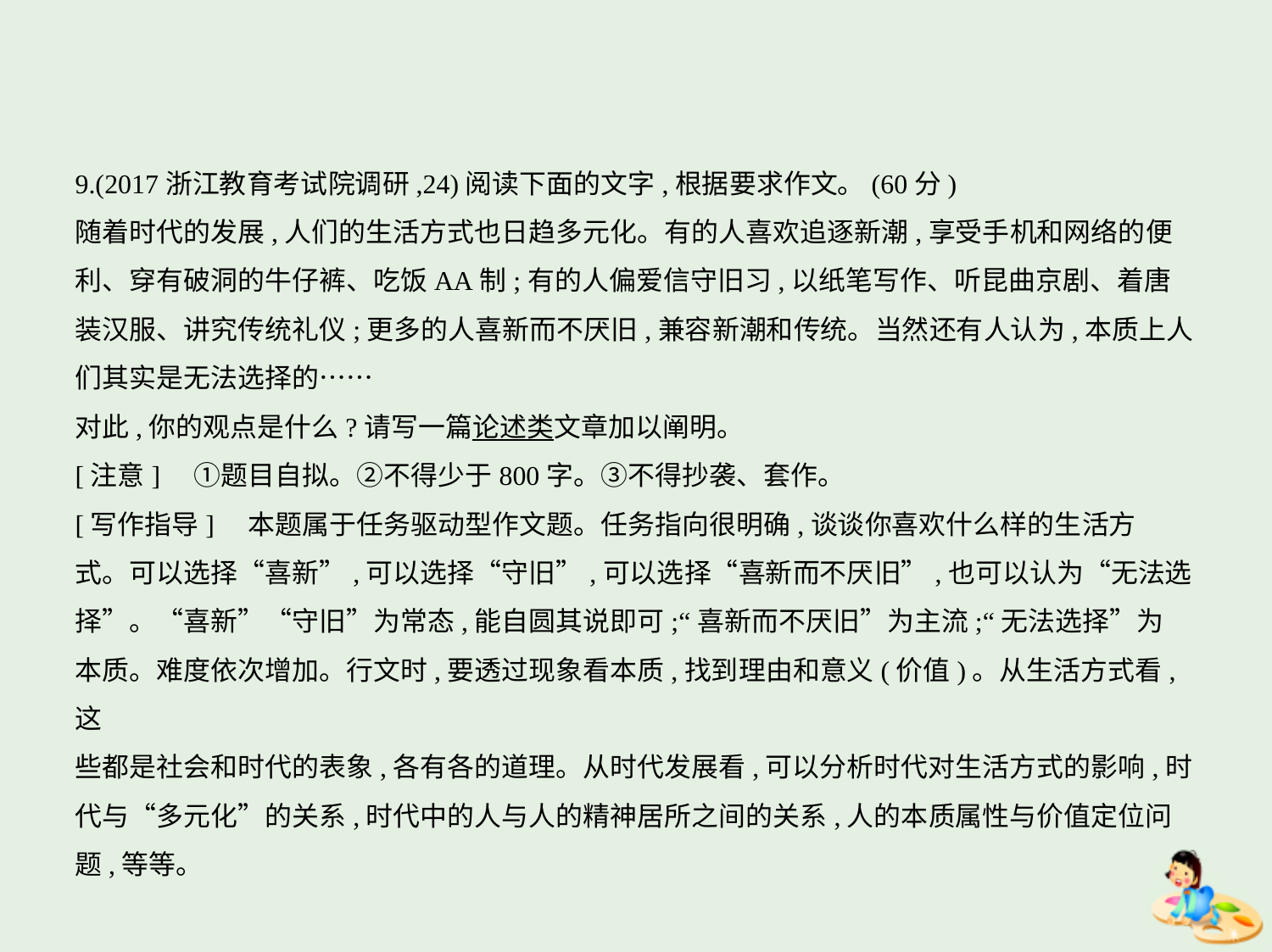

9.(2017浙江教育考试院调研,24)阅读下面的文字,根据要求作文。(60分)
随着时代的发展,人们的生活方式也日趋多元化。有的人喜欢追逐新潮,享受手机和网络的便
利、穿有破洞的牛仔裤、吃饭AA制;有的人偏爱信守旧习,以纸笔写作、听昆曲京剧、着唐
装汉服、讲究传统礼仪;更多的人喜新而不厌旧,兼容新潮和传统。当然还有人认为,本质上人
们其实是无法选择的……
对此,你的观点是什么?请写一篇论述类文章加以阐明。
[注意]　①题目自拟。②不得少于800字。③不得抄袭、套作。
[写作指导]　本题属于任务驱动型作文题。任务指向很明确,谈谈你喜欢什么样的生活方
式。可以选择“喜新”,可以选择“守旧”,可以选择“喜新而不厌旧”,也可以认为“无法选
择”。“喜新”“守旧”为常态,能自圆其说即可;“喜新而不厌旧”为主流;“无法选择”为
本质。难度依次增加。行文时,要透过现象看本质,找到理由和意义(价值)。从生活方式看,这
些都是社会和时代的表象,各有各的道理。从时代发展看,可以分析时代对生活方式的影响,时
代与“多元化”的关系,时代中的人与人的精神居所之间的关系,人的本质属性与价值定位问
题,等等。